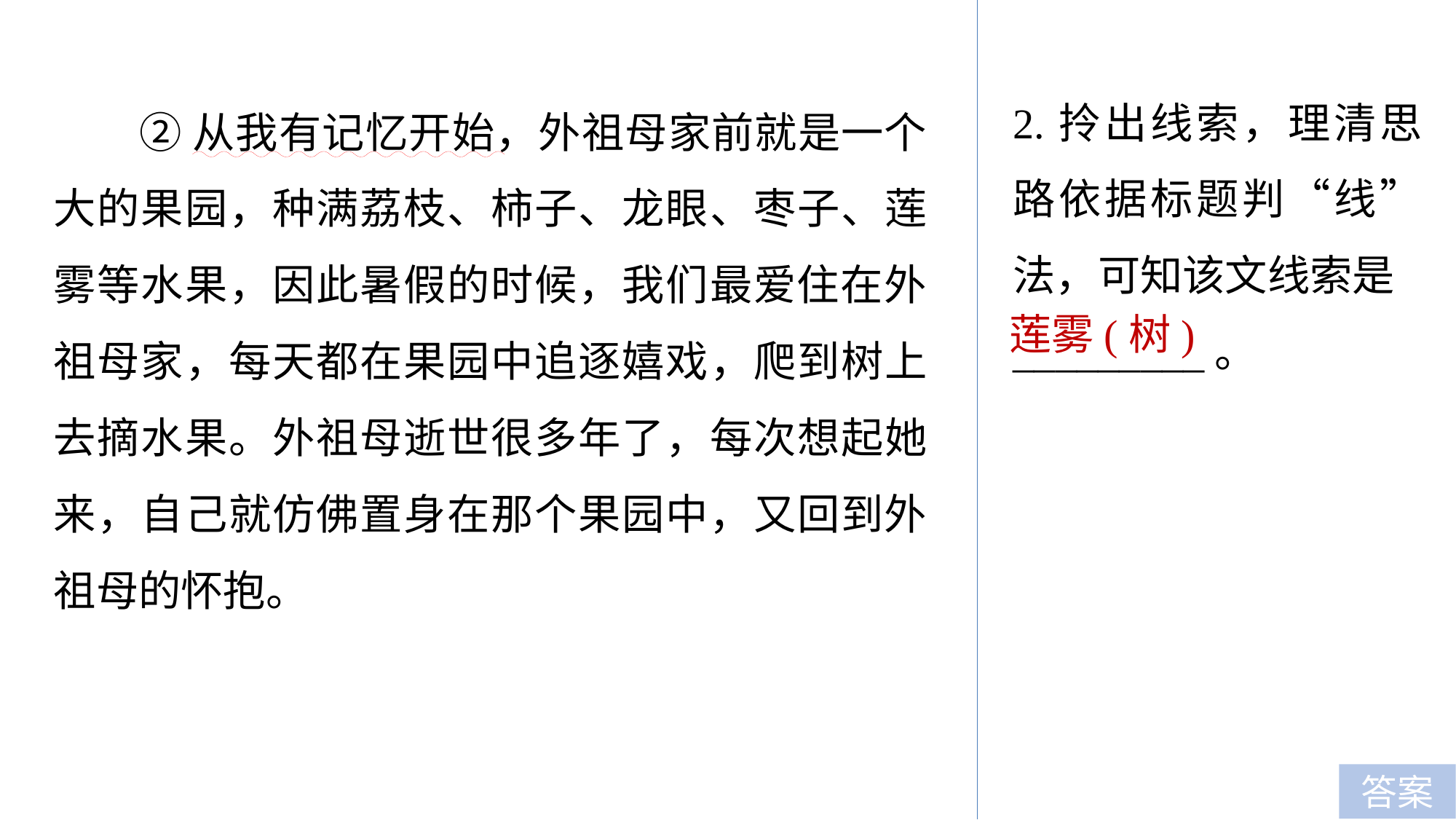

2.拎出线索，理清思路依据标题判“线”法，可知该文线索是
_________。
②从我有记忆开始，外祖母家前就是一个大的果园，种满荔枝、柿子、龙眼、枣子、莲雾等水果，因此暑假的时候，我们最爱住在外祖母家，每天都在果园中追逐嬉戏，爬到树上去摘水果。外祖母逝世很多年了，每次想起她来，自己就仿佛置身在那个果园中，又回到外祖母的怀抱。
莲雾(树)
答案